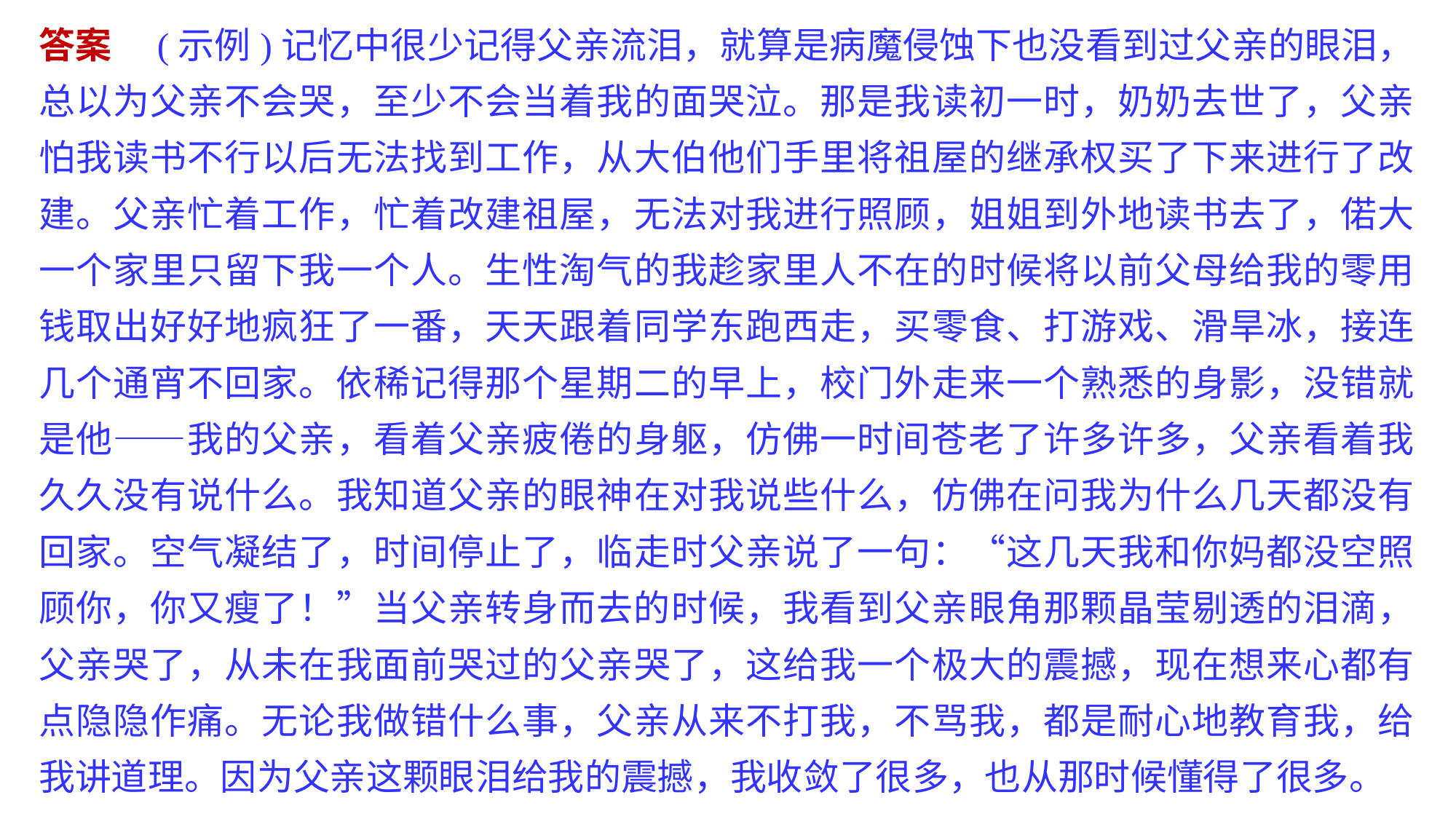

答案　(示例)记忆中很少记得父亲流泪，就算是病魔侵蚀下也没看到过父亲的眼泪，总以为父亲不会哭，至少不会当着我的面哭泣。那是我读初一时，奶奶去世了，父亲怕我读书不行以后无法找到工作，从大伯他们手里将祖屋的继承权买了下来进行了改建。父亲忙着工作，忙着改建祖屋，无法对我进行照顾，姐姐到外地读书去了，偌大一个家里只留下我一个人。生性淘气的我趁家里人不在的时候将以前父母给我的零用钱取出好好地疯狂了一番，天天跟着同学东跑西走，买零食、打游戏、滑旱冰，接连几个通宵不回家。依稀记得那个星期二的早上，校门外走来一个熟悉的身影，没错就是他——我的父亲，看着父亲疲倦的身躯，仿佛一时间苍老了许多许多，父亲看着我久久没有说什么。我知道父亲的眼神在对我说些什么，仿佛在问我为什么几天都没有回家。空气凝结了，时间停止了，临走时父亲说了一句：“这几天我和你妈都没空照顾你，你又瘦了！”当父亲转身而去的时候，我看到父亲眼角那颗晶莹剔透的泪滴，父亲哭了，从未在我面前哭过的父亲哭了，这给我一个极大的震撼，现在想来心都有点隐隐作痛。无论我做错什么事，父亲从来不打我，不骂我，都是耐心地教育我，给我讲道理。因为父亲这颗眼泪给我的震撼，我收敛了很多，也从那时候懂得了很多。